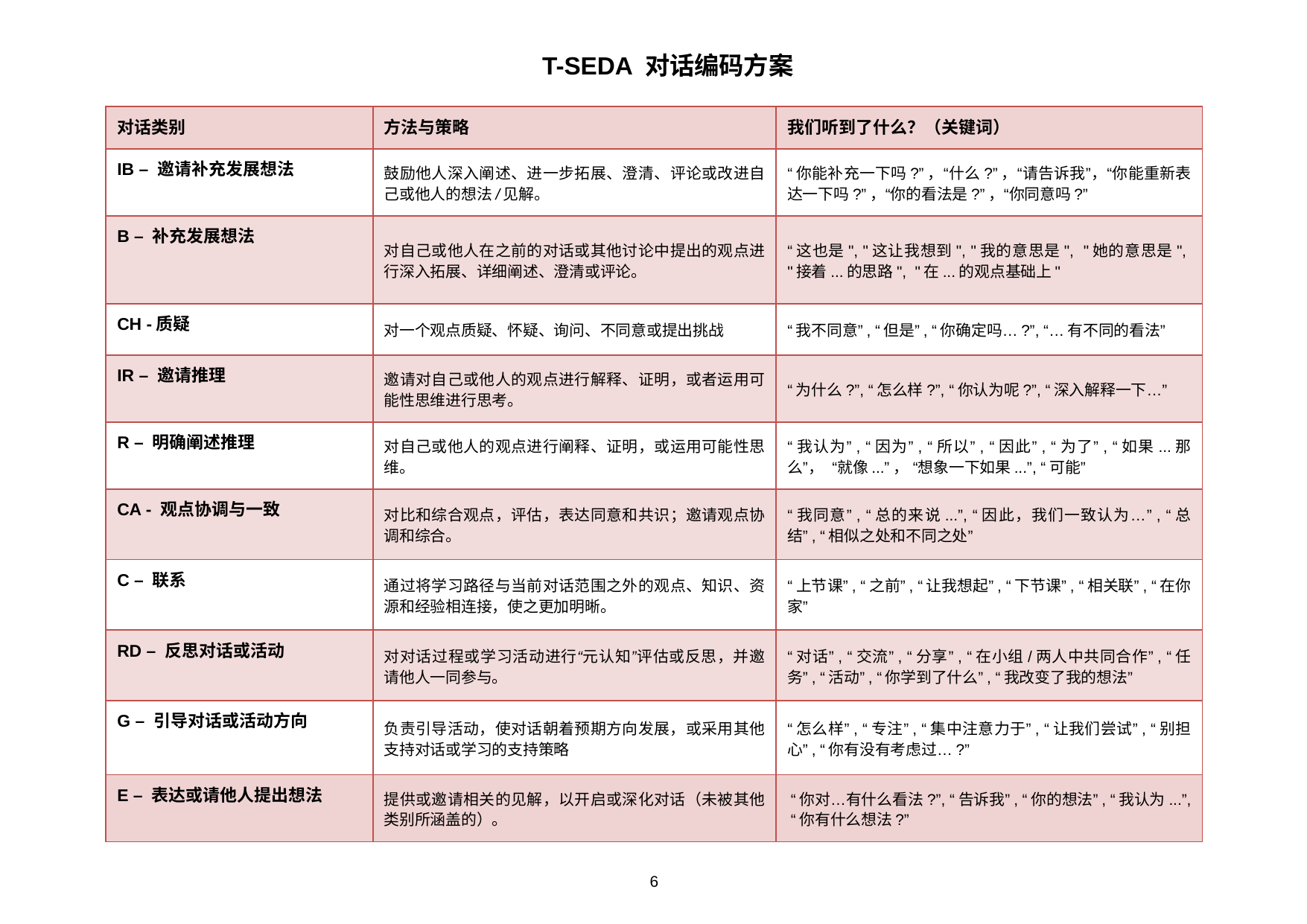

T-SEDA 对话编码方案
| 对话类别 | 方法与策略 | 我们听到了什么？（关键词） |
| --- | --- | --- |
| IB – 邀请补充发展想法 | 鼓励他人深入阐述、进一步拓展、澄清、评论或改进自己或他人的想法/见解。 | “你能补充一下吗?”，“什么?”，“请告诉我”，“你能重新表达一下吗?”，“你的看法是?”，“你同意吗?” |
| B – 补充发展想法 | 对自己或他人在之前的对话或其他讨论中提出的观点进行深入拓展、详细阐述、澄清或评论。 | “这也是", "这让我想到", "我的意思是", "她的意思是", "接着...的思路", "在...的观点基础上" |
| CH -质疑 | 对一个观点质疑、怀疑、询问、不同意或提出挑战 | “我不同意”, “但是”, “你确定吗…?”, “…有不同的看法” |
| IR – 邀请推理 | 邀请对自己或他人的观点进行解释、证明，或者运用可能性思维进行思考。 | “为什么?”, “怎么样?”, “你认为呢?”, “深入解释一下…” |
| R – 明确阐述推理 | 对自己或他人的观点进行阐释、证明，或运用可能性思维。 | “我认为”, “因为”, “所以”, “因此”, “为了”, “如果...那么”， “就像...”， “想象一下如果...”, “可能” |
| CA - 观点协调与一致 | 对比和综合观点，评估，表达同意和共识；邀请观点协调和综合。 | “我同意”, “总的来说...”, “因此，我们一致认为…”, “总结”, “相似之处和不同之处” |
| C – 联系 | 通过将学习路径与当前对话范围之外的观点、知识、资源和经验相连接，使之更加明晰。 | “上节课”, “之前”, “让我想起”, “下节课”, “相关联”, “在你家” |
| RD – 反思对话或活动 | 对对话过程或学习活动进行“元认知”评估或反思，并邀请他人一同参与。 | “对话”, “交流”, “分享”, “在小组/两人中共同合作”, “任务”, “活动”, “你学到了什么”, “我改变了我的想法” |
| G – 引导对话或活动方向 | 负责引导活动，使对话朝着预期方向发展，或采用其他支持对话或学习的支持策略 | “怎么样”, “专注”, “集中注意力于”, “让我们尝试”, “别担心”, “你有没有考虑过…?” |
| E – 表达或请他人提出想法 | 提供或邀请相关的见解，以开启或深化对话（未被其他类别所涵盖的）。 | “你对…有什么看法?”, “告诉我”, “你的想法”, “我认为...”, “你有什么想法?” |
6